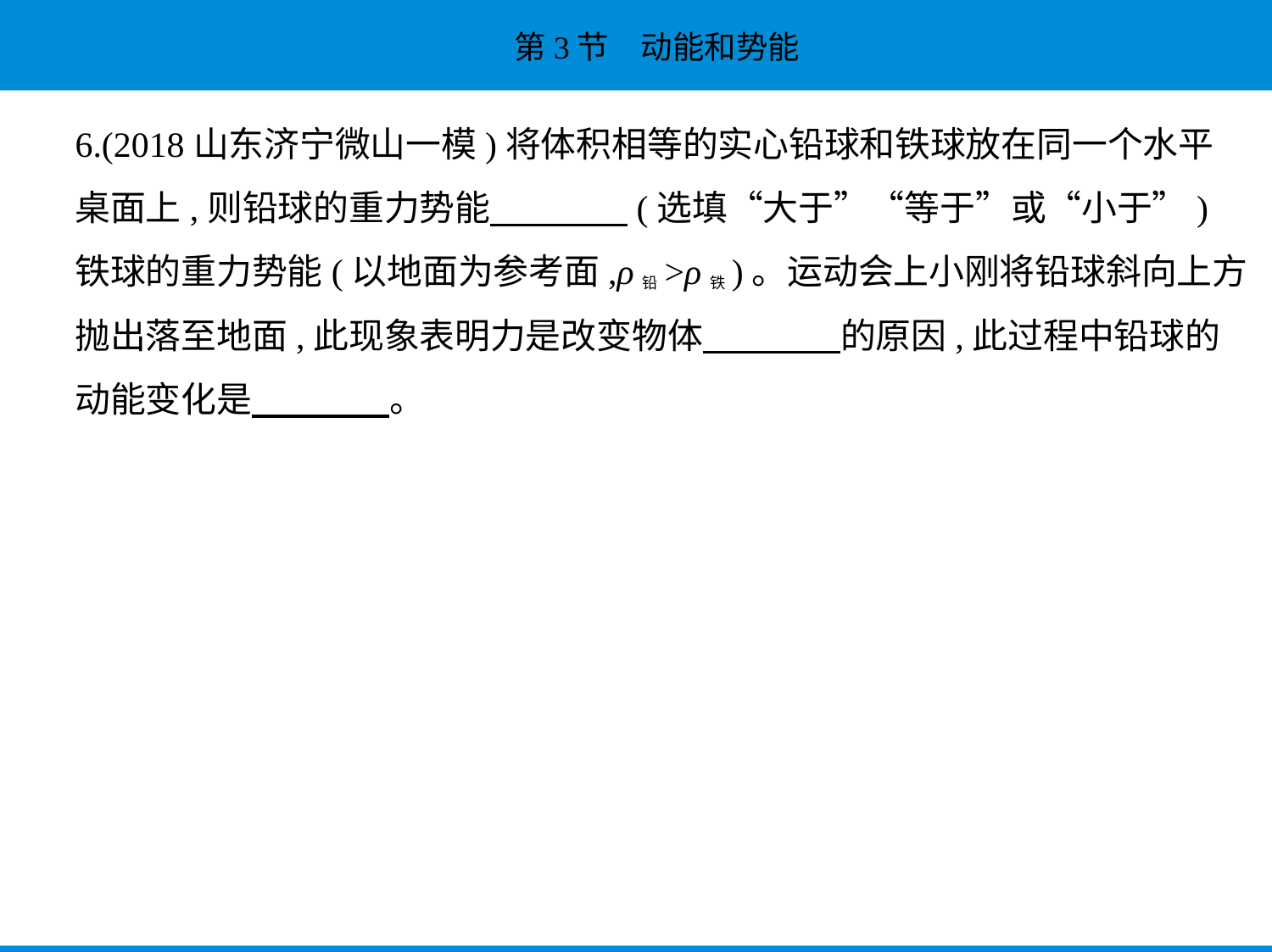

6.(2018山东济宁微山一模)将体积相等的实心铅球和铁球放在同一个水平
桌面上,则铅球的重力势能　　　    (选填“大于”“等于”或“小于”)
铁球的重力势能(以地面为参考面,ρ铅>ρ铁)。运动会上小刚将铅球斜向上方
抛出落至地面,此现象表明力是改变物体　　　    的原因,此过程中铅球的
动能变化是　　　    。